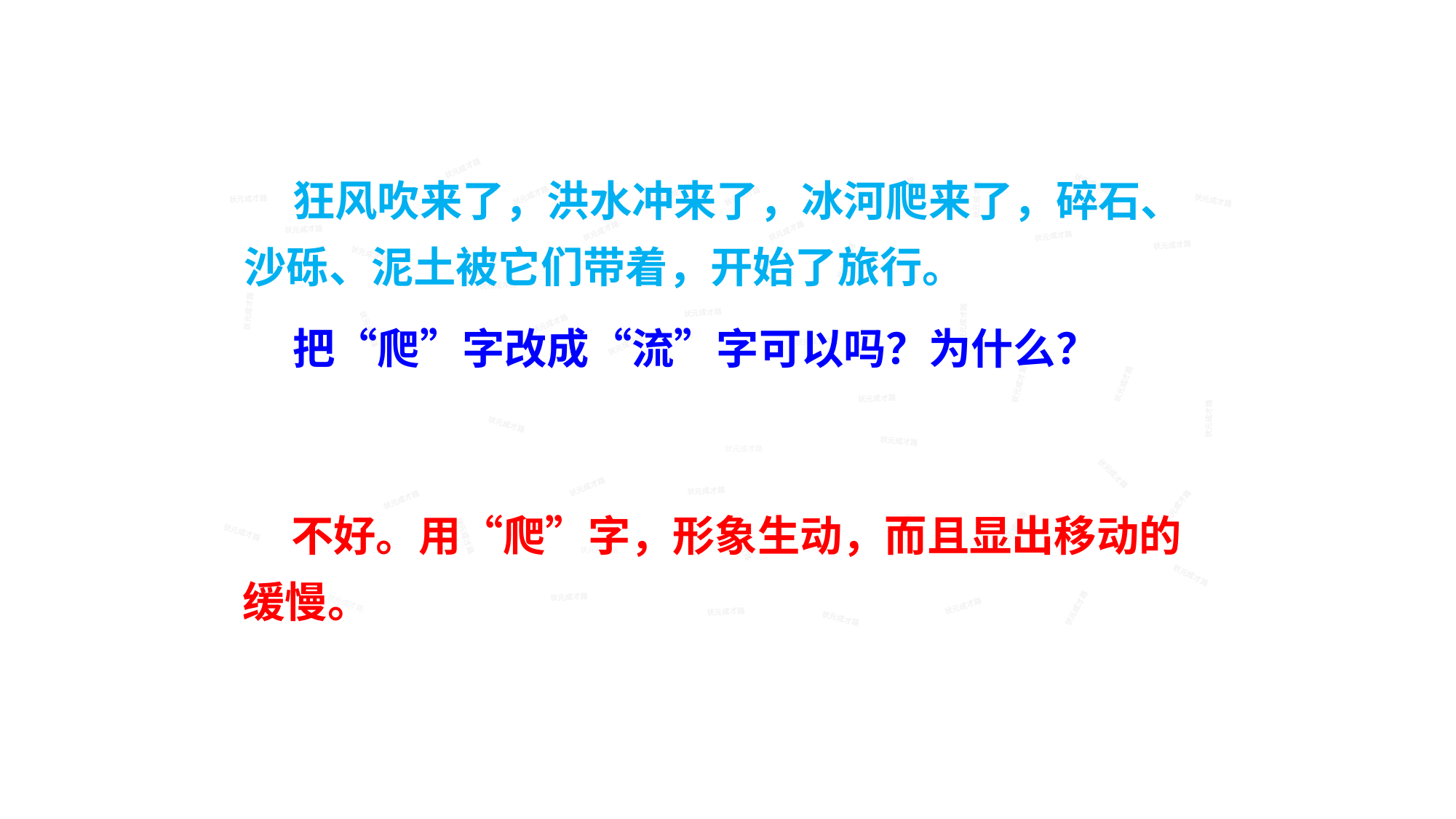

狂风吹来了，洪水冲来了，冰河爬来了，碎石、沙砾、泥土被它们带着，开始了旅行。
    把“爬”字改成“流”字可以吗？为什么？
状元成才路
状元成才路
状元成才路
状元成才路
状元成才路
状元成才路
状元成才路
状元成才路
状元成才路
状元成才路
状元成才路
状元成才路
状元成才路
状元成才路
状元成才路
状元成才路
状元成才路
状元成才路
状元成才路
状元成才路
状元成才路
状元成才路
状元成才路
状元成才路
状元成才路
状元成才路
状元成才路
状元成才路
状元成才路
状元成才路
状元成才路
状元成才路
状元成才路
状元成才路
状元成才路
状元成才路
状元成才路
状元成才路
状元成才路
状元成才路
状元成才路
状元成才路
状元成才路
状元成才路
状元成才路
状元成才路
状元成才路
状元成才路
状元成才路
状元成才路
状元成才路
状元成才路
状元成才路
状元成才路
状元成才路
状元成才路
状元成才路
状元成才路
状元成才路
状元成才路
状元成才路
状元成才路
状元成才路
状元成才路
状元成才路
状元成才路
状元成才路
状元成才路
状元成才路
状元成才路
    不好。用“爬”字，形象生动，而且显出移动的缓慢。
状元成才路
状元成才路
状元成才路
状元成才路
状元成才路
状元成才路
状元成才路
状元成才路
状元成才路
状元成才路
状元成才路
状元成才路
状元成才路
状元成才路
状元成才路
状元成才路
状元成才路
状元成才路
状元成才路
状元成才路
状元成才路
状元成才路
状元成才路
状元成才路
状元成才路
状元成才路
状元成才路
状元成才路
状元成才路
状元成才路